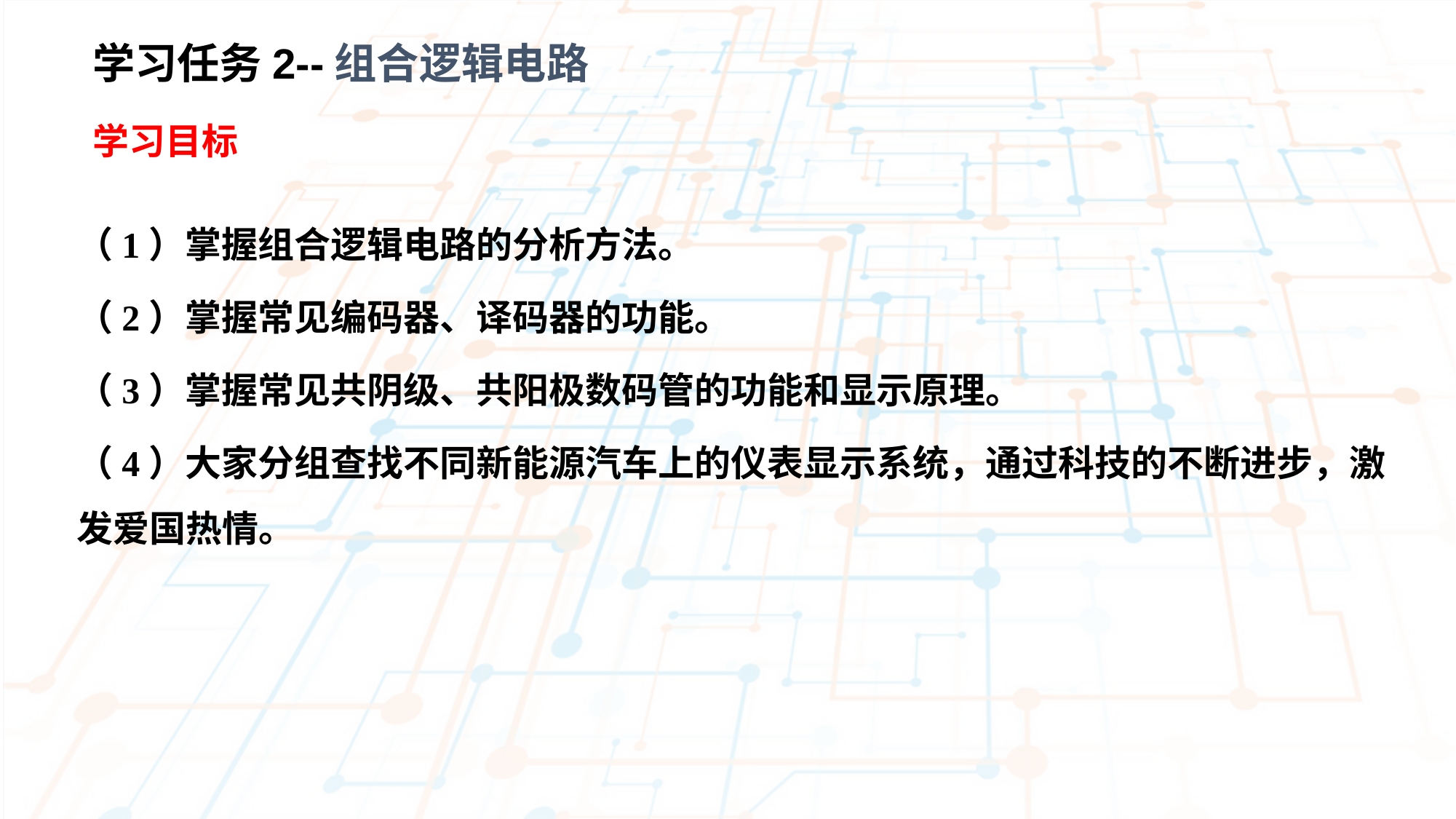

学习任务2--组合逻辑电路
学习目标

（1）掌握组合逻辑电路的分析方法。
（2）掌握常见编码器、译码器的功能。
（3）掌握常见共阴级、共阳极数码管的功能和显示原理。
（4）大家分组查找不同新能源汽车上的仪表显示系统，通过科技的不断进步，激发爱国热情。